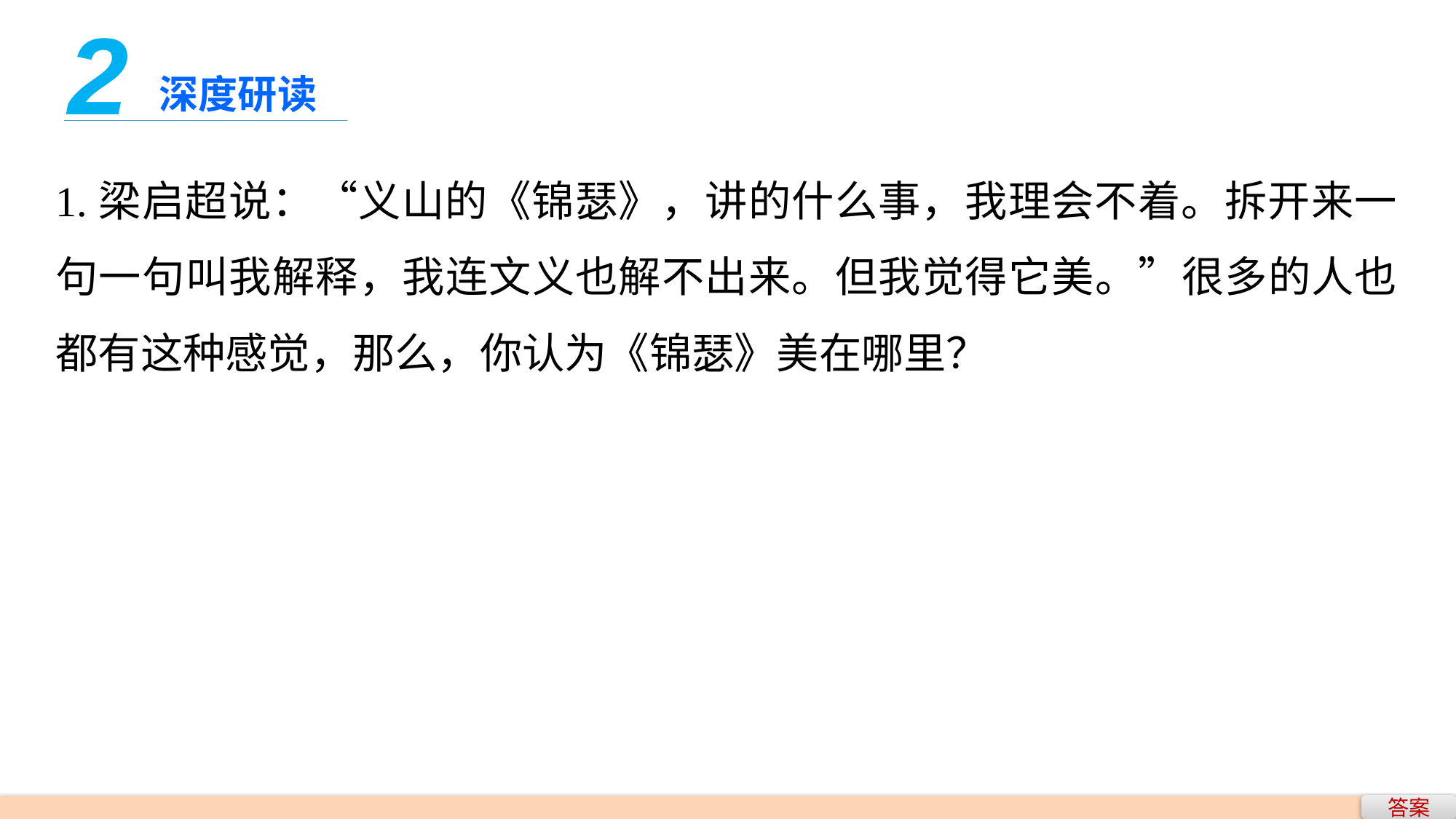

2
深度研读
1.梁启超说：“义山的《锦瑟》，讲的什么事，我理会不着。拆开来一句一句叫我解释，我连文义也解不出来。但我觉得它美。”很多的人也都有这种感觉，那么，你认为《锦瑟》美在哪里？
答案